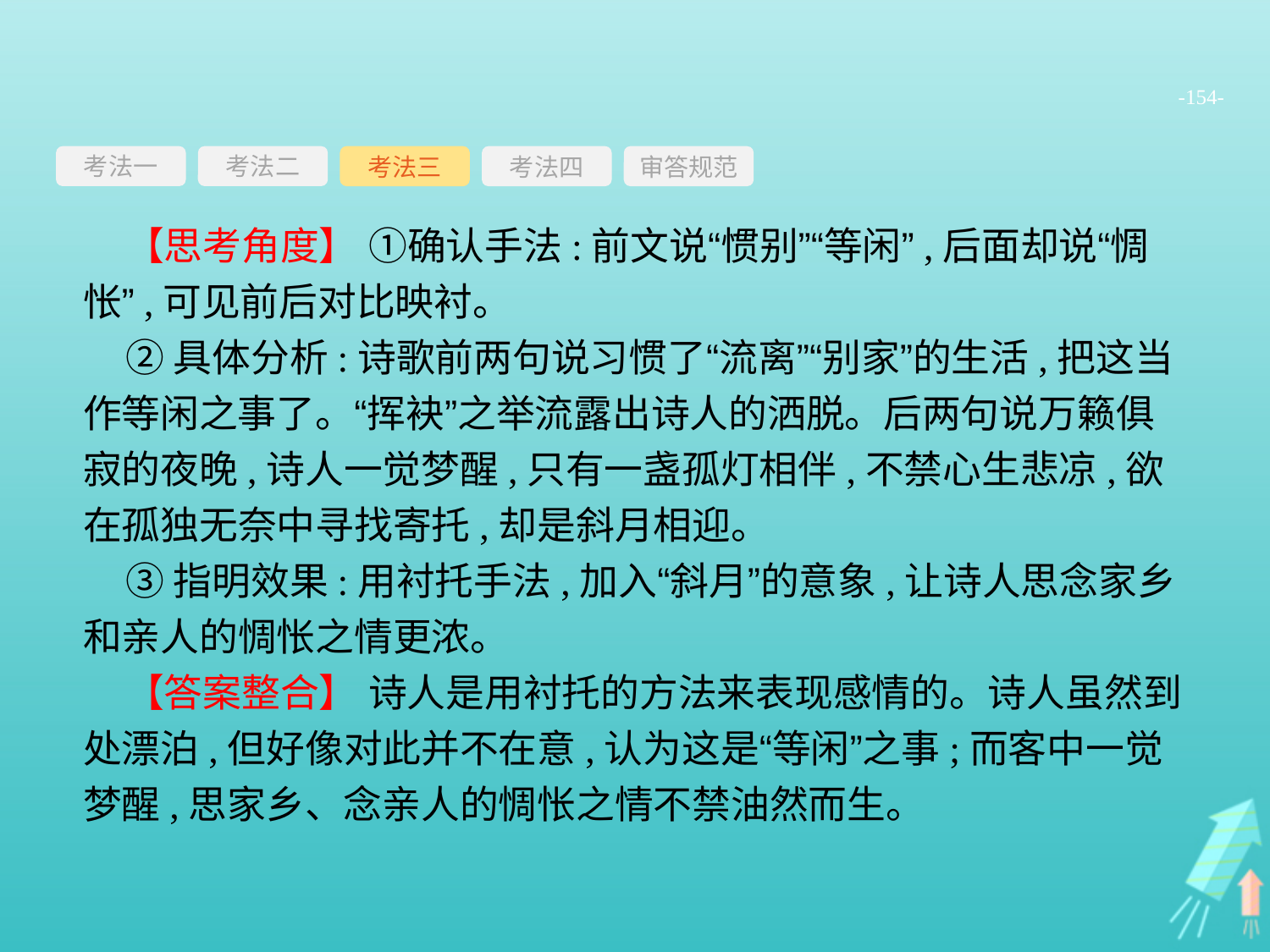

-154-
考法一
考法三
考法四
审答规范
考法二
【思考角度】 ①确认手法:前文说“惯别”“等闲”,后面却说“惆怅”,可见前后对比映衬。
②具体分析:诗歌前两句说习惯了“流离”“别家”的生活,把这当作等闲之事了。“挥袂”之举流露出诗人的洒脱。后两句说万籁俱寂的夜晚,诗人一觉梦醒,只有一盏孤灯相伴,不禁心生悲凉,欲在孤独无奈中寻找寄托,却是斜月相迎。
③指明效果:用衬托手法,加入“斜月”的意象,让诗人思念家乡和亲人的惆怅之情更浓。
【答案整合】 诗人是用衬托的方法来表现感情的。诗人虽然到处漂泊,但好像对此并不在意,认为这是“等闲”之事;而客中一觉梦醒,思家乡、念亲人的惆怅之情不禁油然而生。